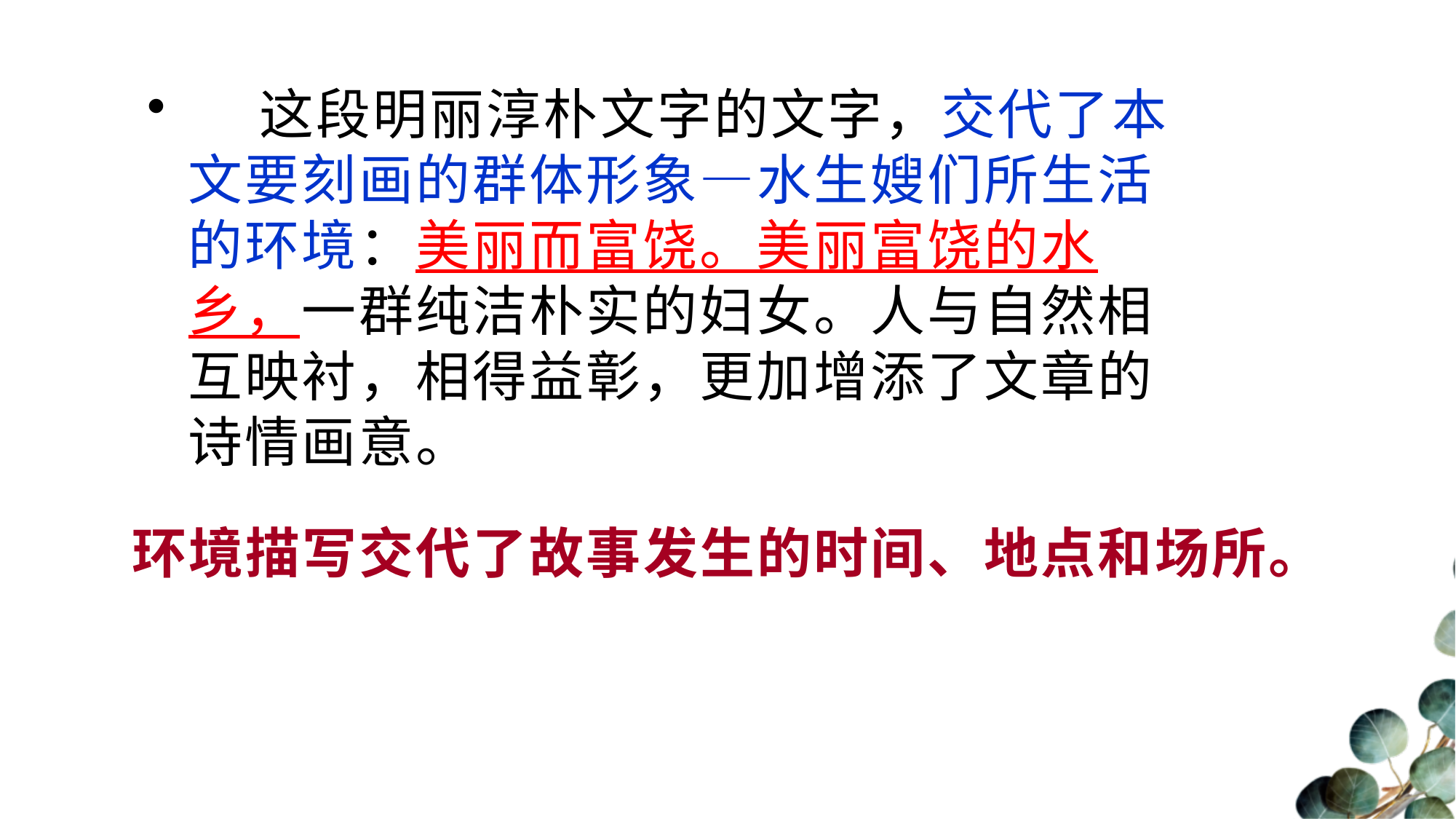

这段明丽淳朴文字的文字，交代了本文要刻画的群体形象—水生嫂们所生活的环境：美丽而富饶。美丽富饶的水乡，一群纯洁朴实的妇女。人与自然相互映衬，相得益彰，更加增添了文章的诗情画意。
环境描写交代了故事发生的时间、地点和场所。